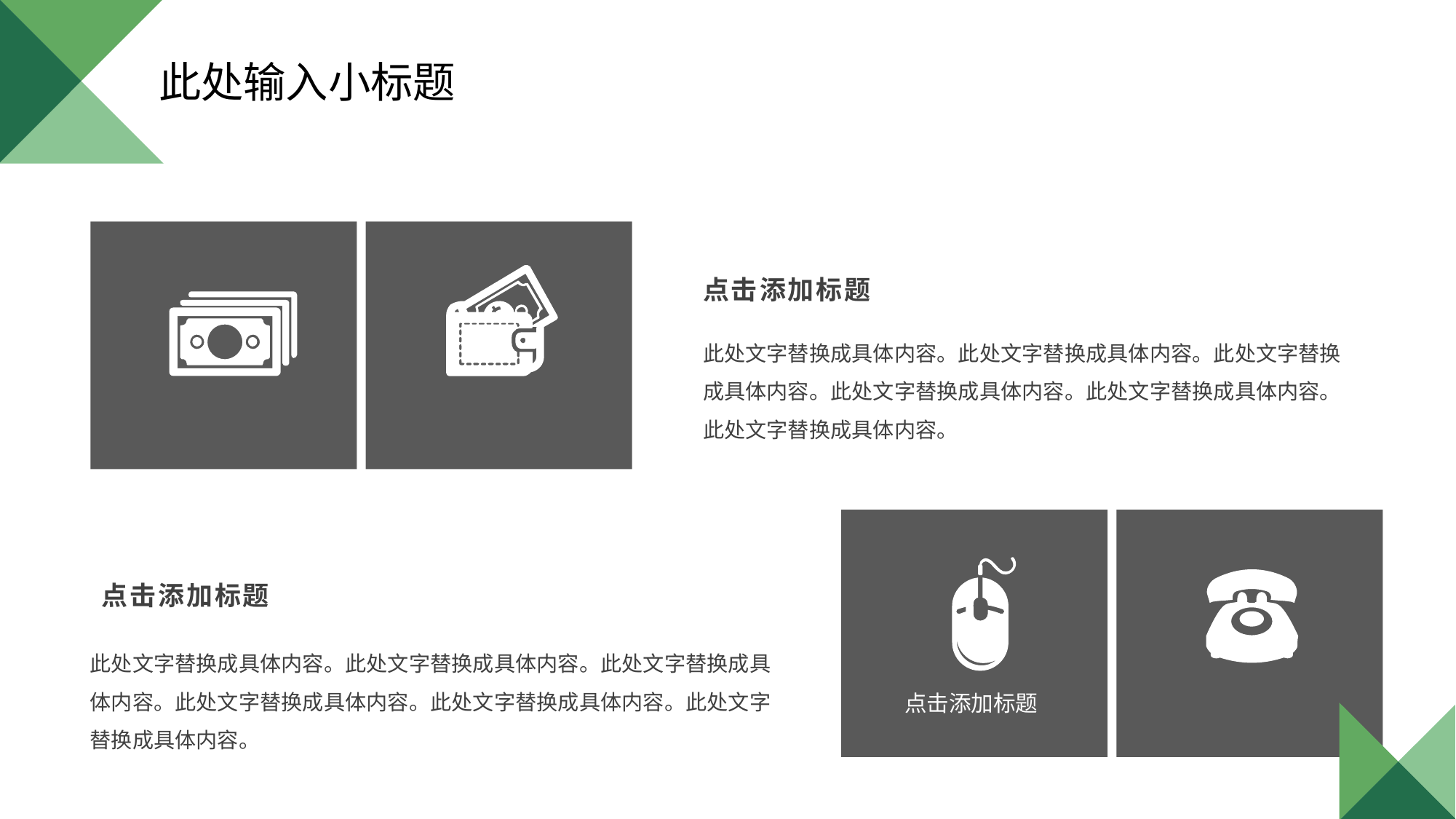

此处输入小标题

点击添加标题
此处文字替换成具体内容。此处文字替换成具体内容。此处文字替换成具体内容。此处文字替换成具体内容。此处文字替换成具体内容。此处文字替换成具体内容。

点击添加标题

点击添加标题
此处文字替换成具体内容。此处文字替换成具体内容。此处文字替换成具体内容。此处文字替换成具体内容。此处文字替换成具体内容。此处文字替换成具体内容。